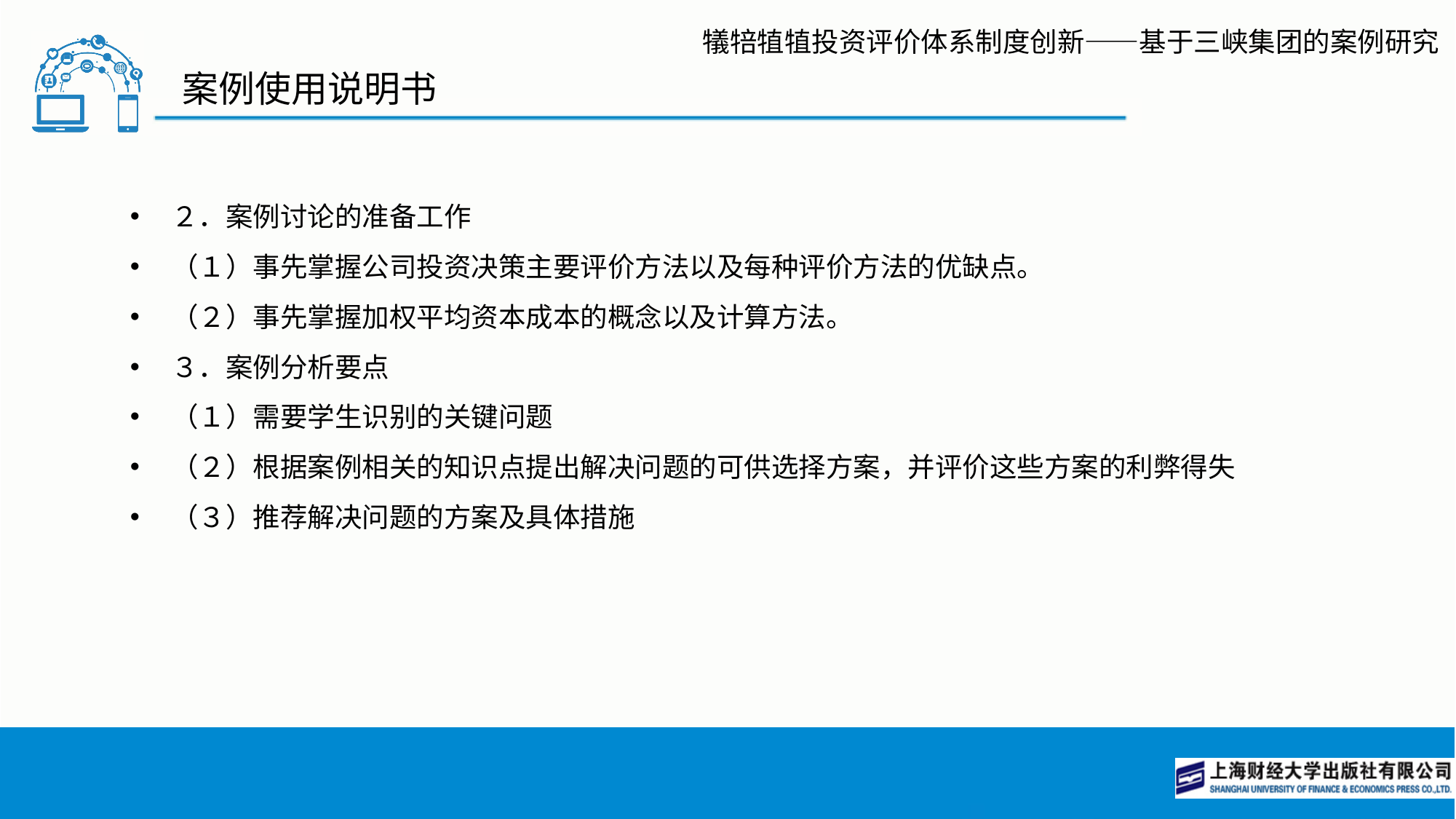

犠犃犆犆投资评价体系制度创新——基于三峡集团的案例研究
# 案例使用说明书
２．案例讨论的准备工作
（１）事先掌握公司投资决策主要评价方法以及每种评价方法的优缺点。
（２）事先掌握加权平均资本成本的概念以及计算方法。
３．案例分析要点
（１）需要学生识别的关键问题
（２）根据案例相关的知识点提出解决问题的可供选择方案，并评价这些方案的利弊得失
（３）推荐解决问题的方案及具体措施